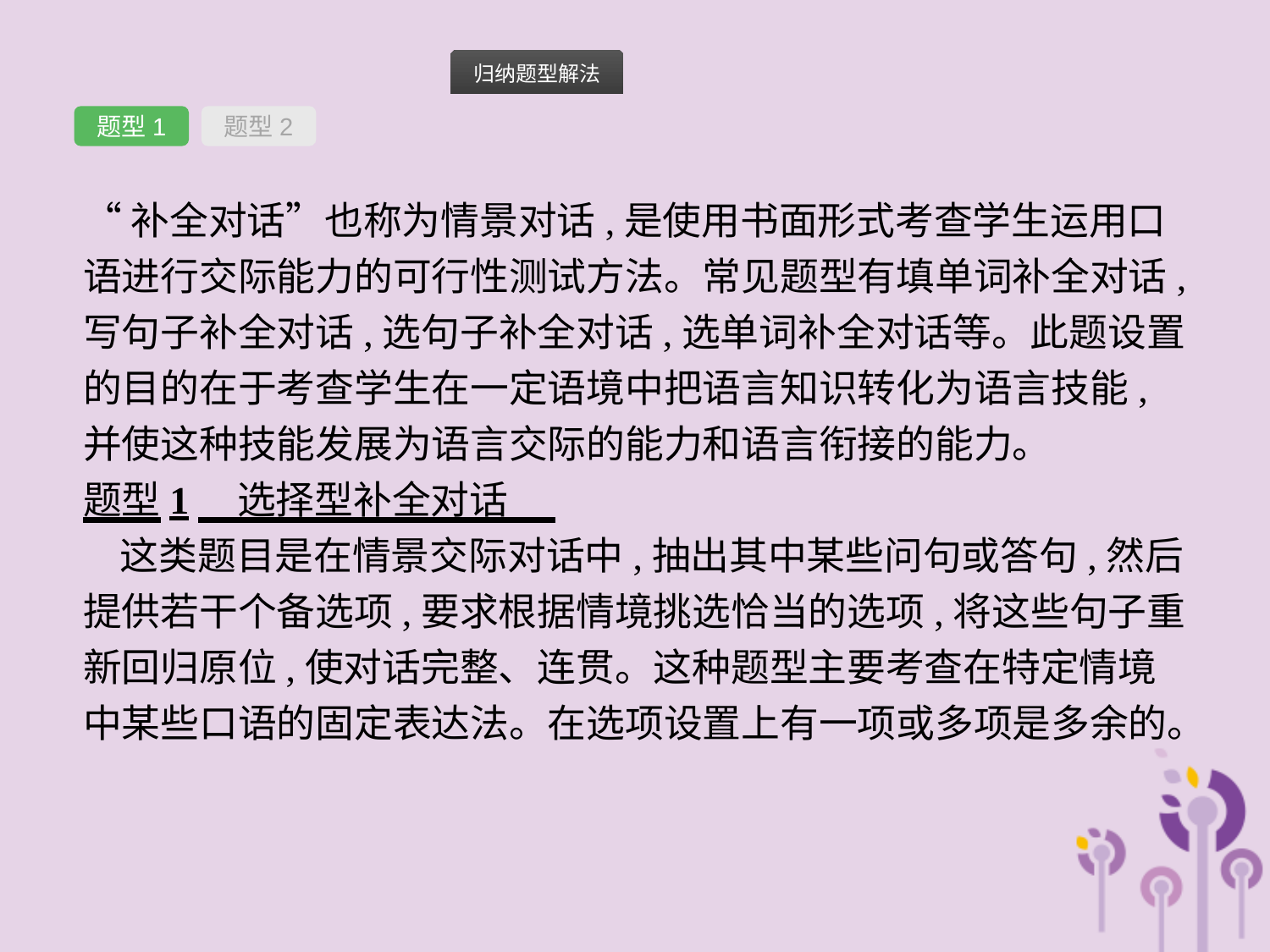

题型1
题型2
“补全对话”也称为情景对话,是使用书面形式考查学生运用口语进行交际能力的可行性测试方法。常见题型有填单词补全对话,写句子补全对话,选句子补全对话,选单词补全对话等。此题设置的目的在于考查学生在一定语境中把语言知识转化为语言技能,并使这种技能发展为语言交际的能力和语言衔接的能力。
题型1　选择型补全对话
这类题目是在情景交际对话中,抽出其中某些问句或答句,然后提供若干个备选项,要求根据情境挑选恰当的选项,将这些句子重新回归原位,使对话完整、连贯。这种题型主要考查在特定情境中某些口语的固定表达法。在选项设置上有一项或多项是多余的。